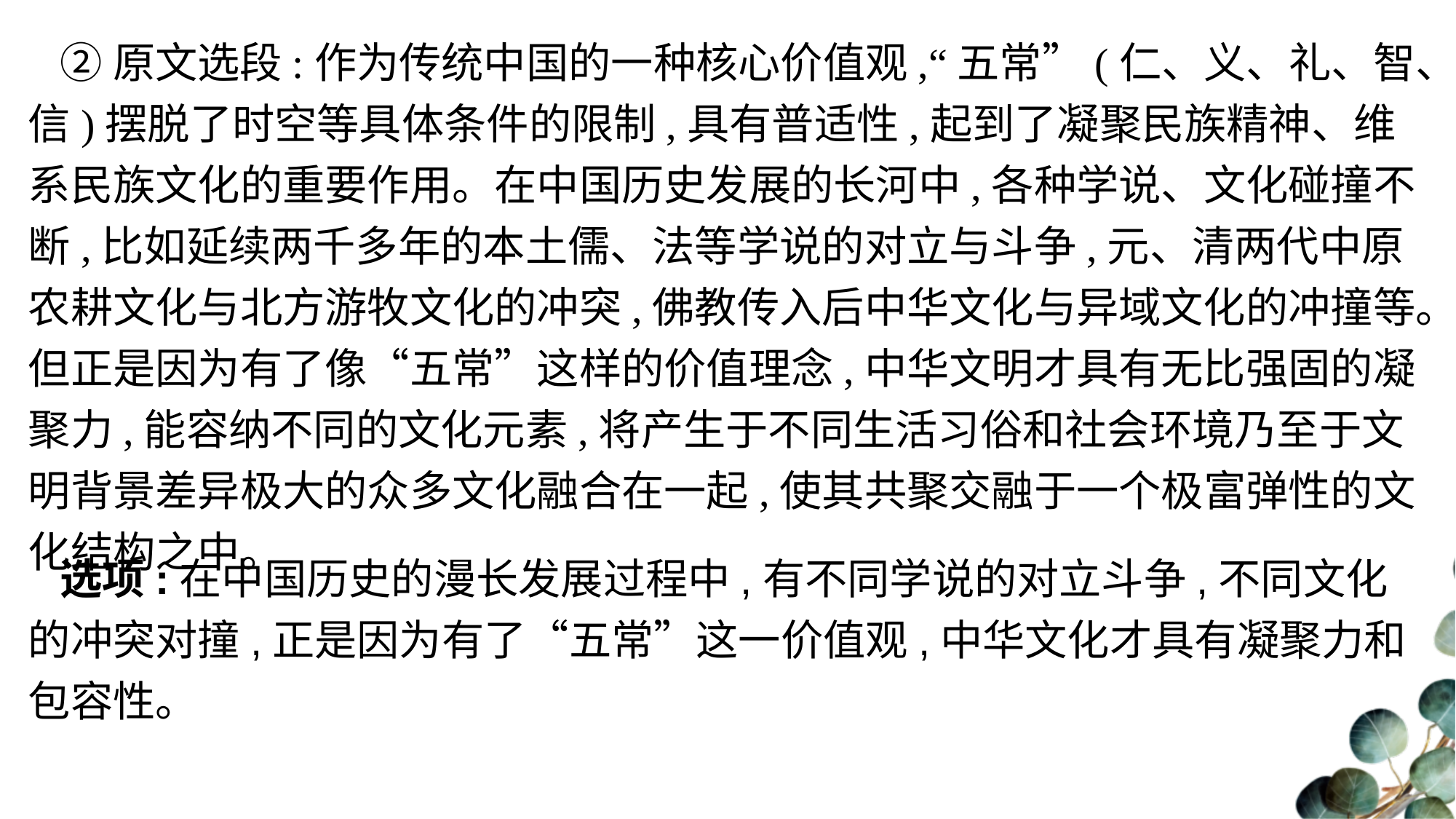

②原文选段:作为传统中国的一种核心价值观,“五常”(仁、义、礼、智、信)摆脱了时空等具体条件的限制,具有普适性,起到了凝聚民族精神、维系民族文化的重要作用。在中国历史发展的长河中,各种学说、文化碰撞不断,比如延续两千多年的本土儒、法等学说的对立与斗争,元、清两代中原农耕文化与北方游牧文化的冲突,佛教传入后中华文化与异域文化的冲撞等。但正是因为有了像“五常”这样的价值理念,中华文明才具有无比强固的凝聚力,能容纳不同的文化元素,将产生于不同生活习俗和社会环境乃至于文明背景差异极大的众多文化融合在一起,使其共聚交融于一个极富弹性的文化结构之中。
选项:在中国历史的漫长发展过程中,有不同学说的对立斗争,不同文化的冲突对撞,正是因为有了“五常”这一价值观,中华文化才具有凝聚力和包容性。